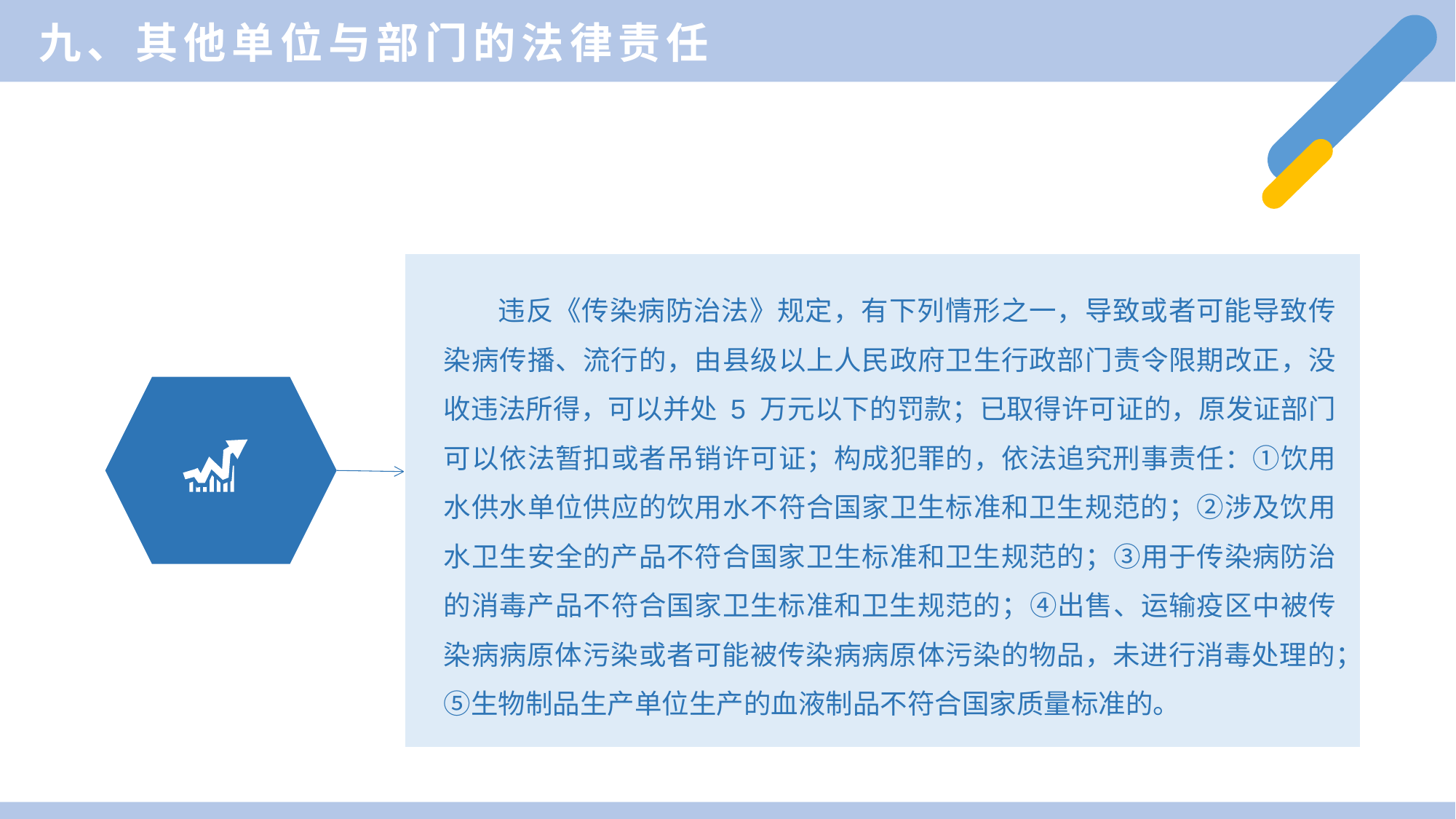

九、其他单位与部门的法律责任

违反《传染病防治法》规定，有下列情形之一，导致或者可能导致传染病传播、流行的，由县级以上人民政府卫生行政部门责令限期改正，没收违法所得，可以并处 5 万元以下的罚款；已取得许可证的，原发证部门可以依法暂扣或者吊销许可证；构成犯罪的，依法追究刑事责任：①饮用水供水单位供应的饮用水不符合国家卫生标准和卫生规范的；②涉及饮用水卫生安全的产品不符合国家卫生标准和卫生规范的；③用于传染病防治的消毒产品不符合国家卫生标准和卫生规范的；④出售、运输疫区中被传染病病原体污染或者可能被传染病病原体污染的物品，未进行消毒处理的；⑤生物制品生产单位生产的血液制品不符合国家质量标准的。